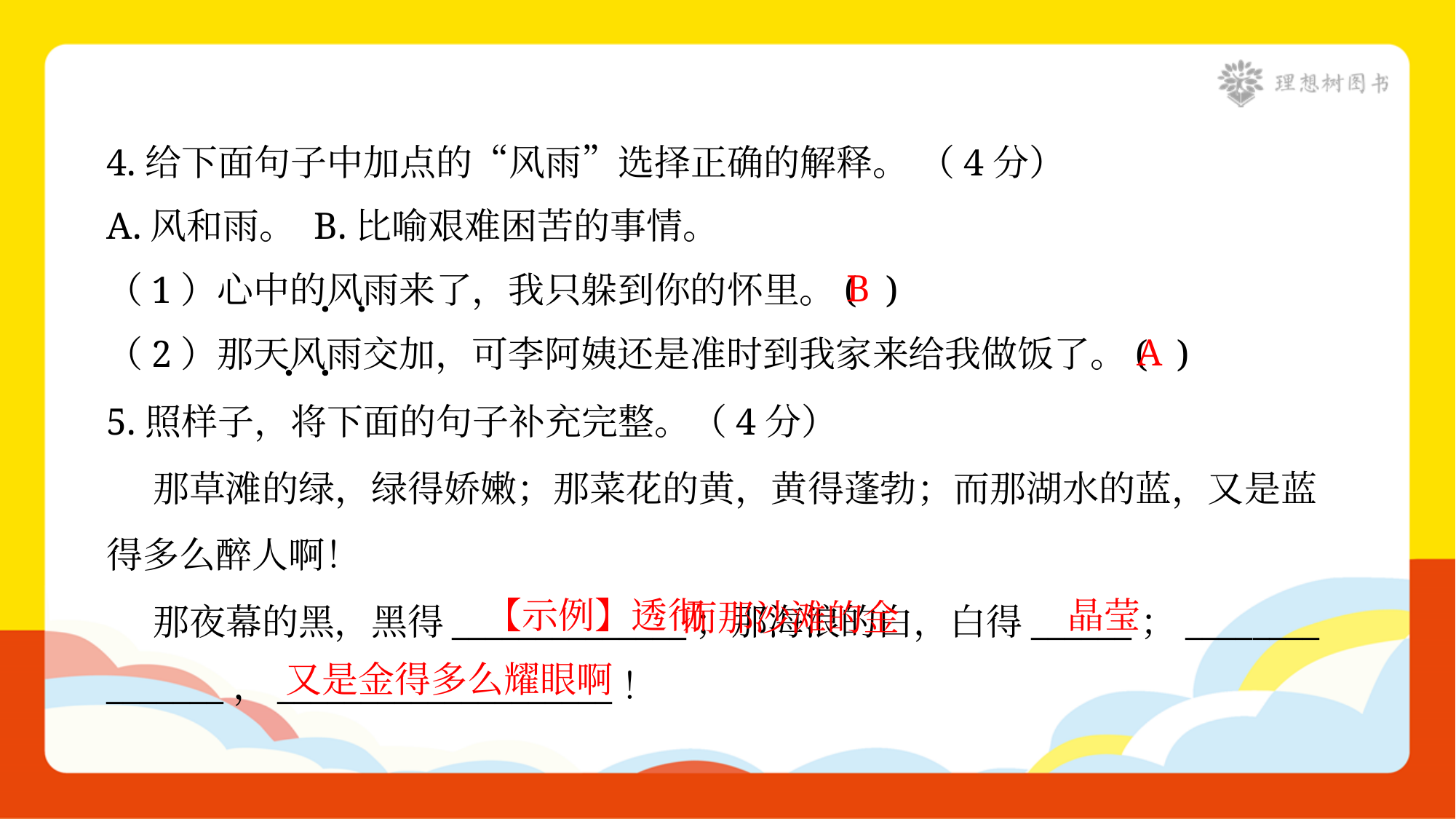

4.给下面句子中加点的“风雨”选择正确的解释。 （4分）
A.风和雨。 B.比喻艰难困苦的事情。
B
（1）心中的风雨来了，我只躲到你的怀里。(   )

A
（2）那天风雨交加，可李阿姨还是准时到我家来给我做饭了。(   )

5.照样子，将下面的句子补充完整。（4分）
    那草滩的绿，绿得娇嫩；那菜花的黄，黄得蓬勃；而那湖水的蓝，又是蓝
得多么醉人啊！
    那夜幕的黑，黑得______________；那海浪的白，白得______；________
_______，____________________！
                                                             而那沙滩的金
【示例】透彻
晶莹
又是金得多么耀眼啊